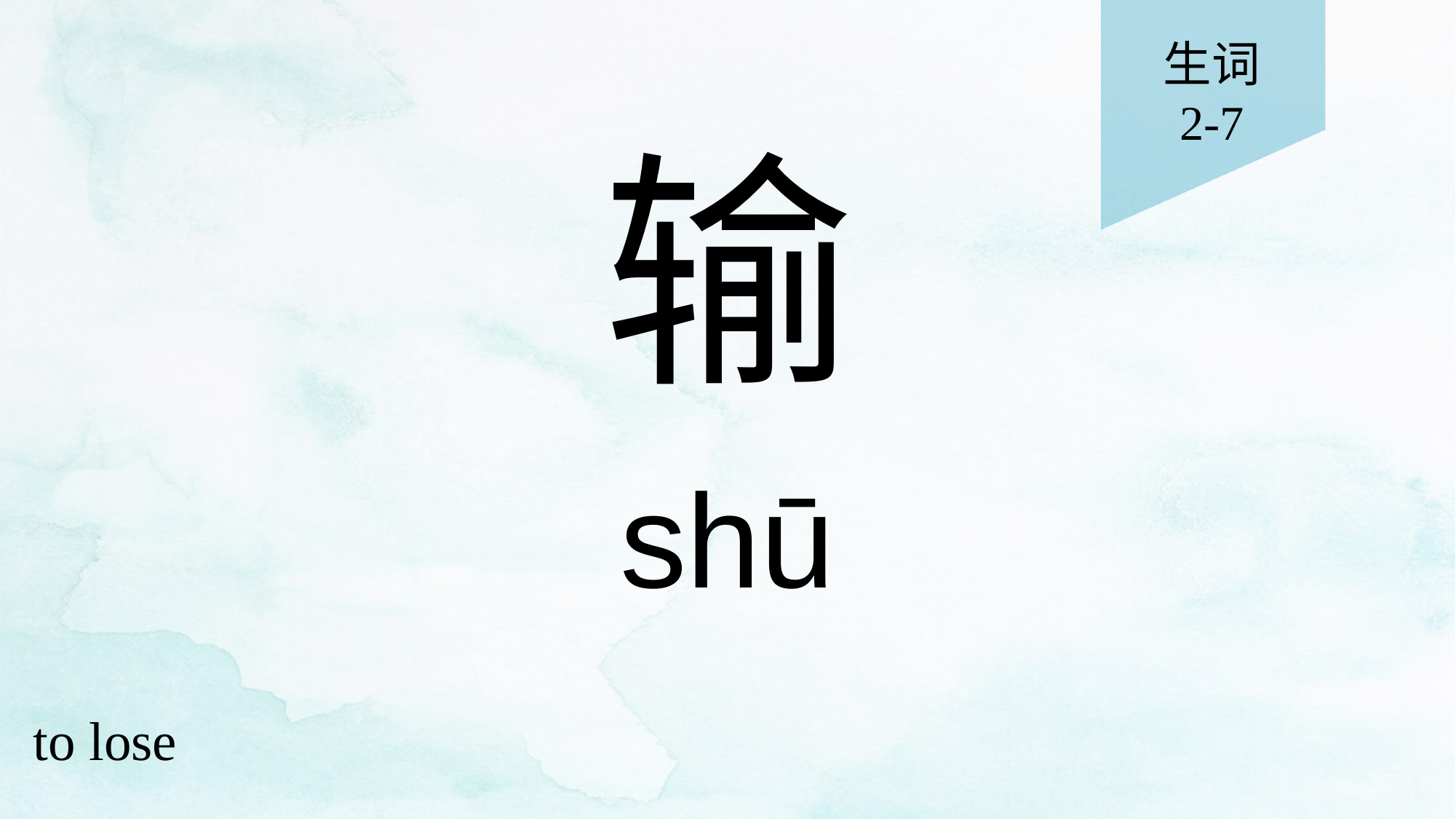

生词
2-7
# 输
shū
to lose